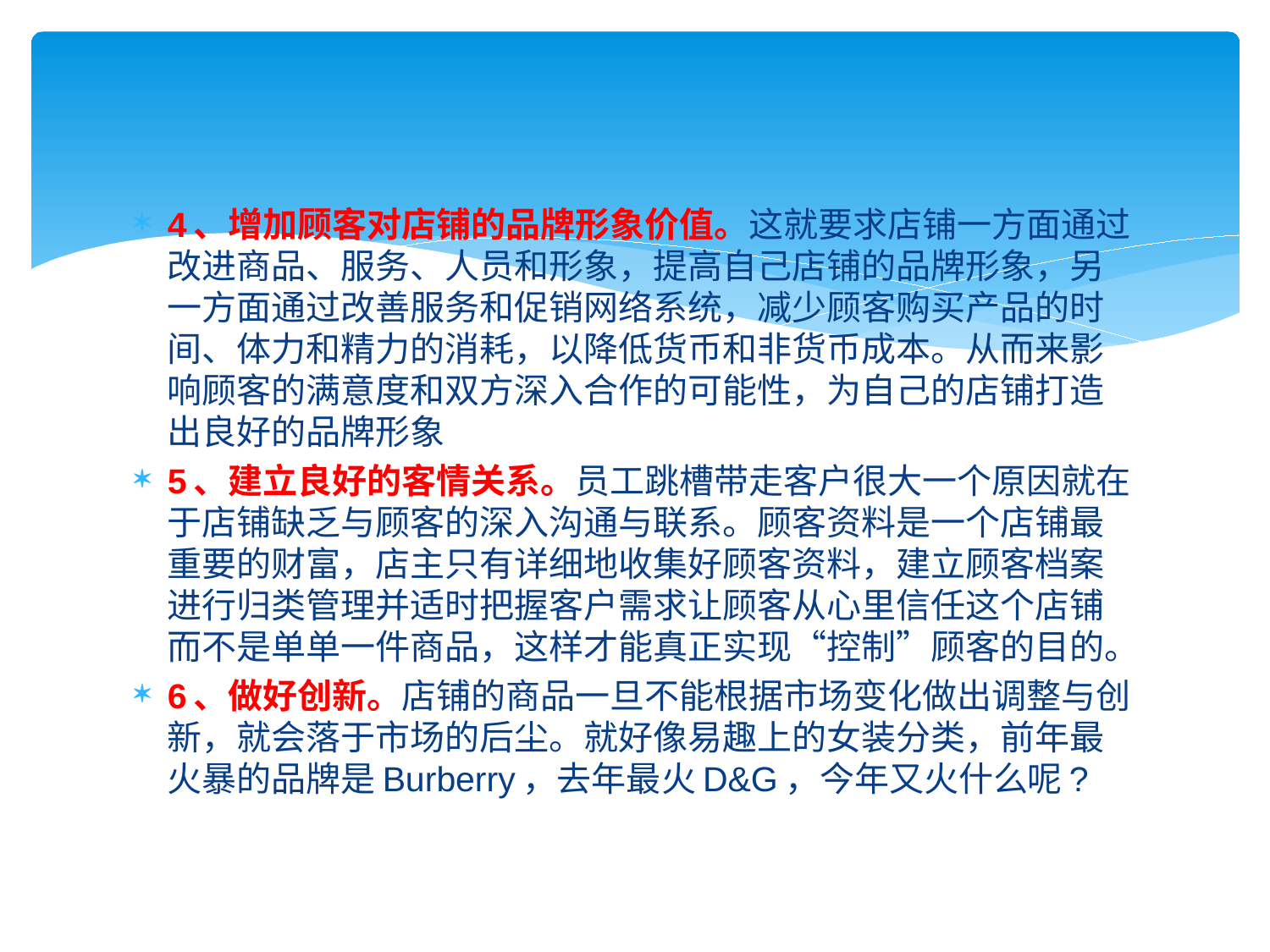

4、增加顾客对店铺的品牌形象价值。这就要求店铺一方面通过改进商品、服务、人员和形象，提高自己店铺的品牌形象，另一方面通过改善服务和促销网络系统，减少顾客购买产品的时间、体力和精力的消耗，以降低货币和非货币成本。从而来影响顾客的满意度和双方深入合作的可能性，为自己的店铺打造出良好的品牌形象
5、建立良好的客情关系。员工跳槽带走客户很大一个原因就在于店铺缺乏与顾客的深入沟通与联系。顾客资料是一个店铺最重要的财富，店主只有详细地收集好顾客资料，建立顾客档案进行归类管理并适时把握客户需求让顾客从心里信任这个店铺而不是单单一件商品，这样才能真正实现“控制”顾客的目的。
6、做好创新。店铺的商品一旦不能根据市场变化做出调整与创新，就会落于市场的后尘。就好像易趣上的女装分类，前年最火暴的品牌是Burberry，去年最火D&G，今年又火什么呢?